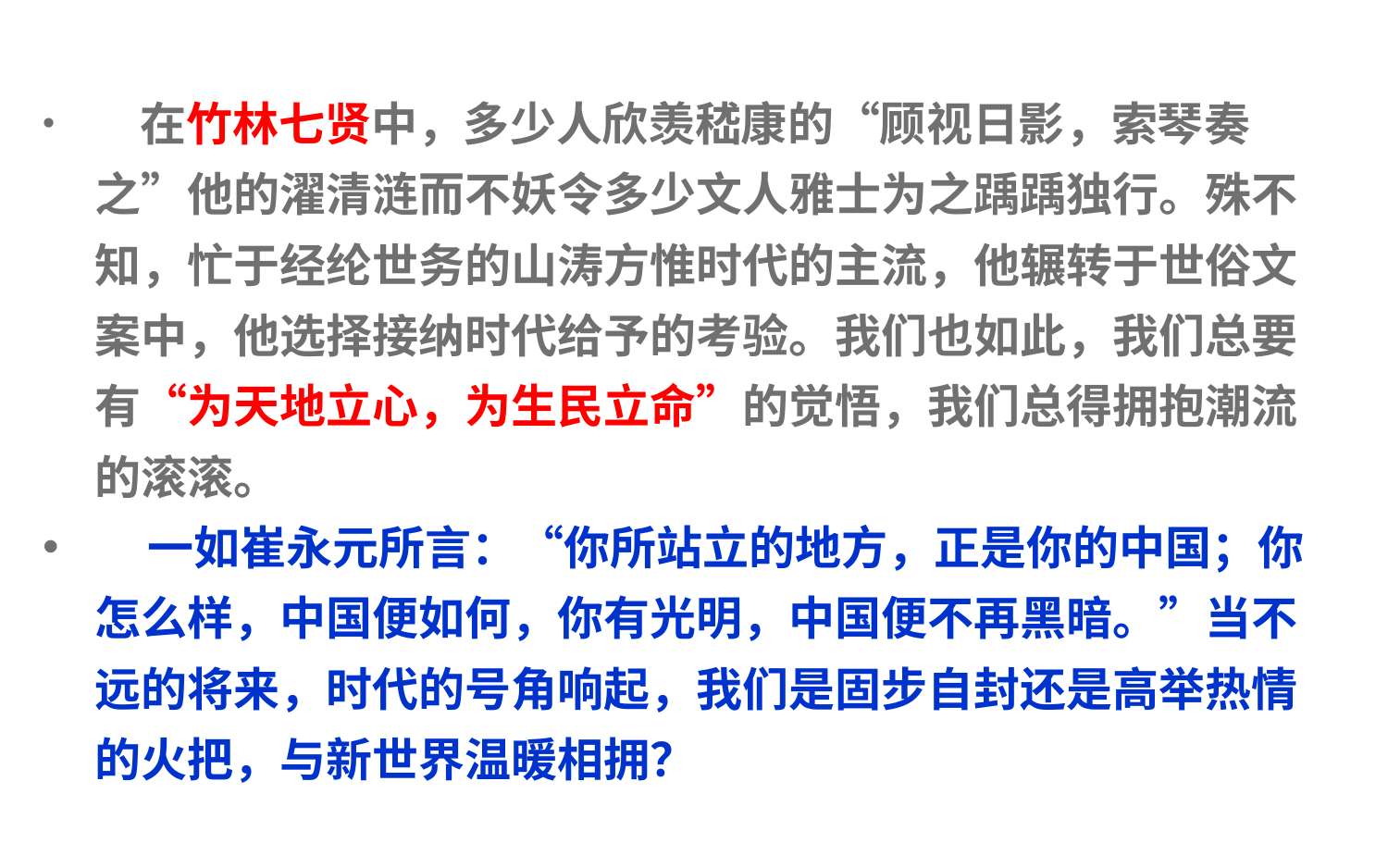

在竹林七贤中，多少人欣羡嵇康的“顾视日影，索琴奏之”他的濯清涟而不妖令多少文人雅士为之踽踽独行。殊不知，忙于经纶世务的山涛方惟时代的主流，他辗转于世俗文案中，他选择接纳时代给予的考验。我们也如此，我们总要有“为天地立心，为生民立命”的觉悟，我们总得拥抱潮流的滚滚。
    一如崔永元所言：“你所站立的地方，正是你的中国；你怎么样，中国便如何，你有光明，中国便不再黑暗。”当不远的将来，时代的号角响起，我们是固步自封还是高举热情的火把，与新世界温暖相拥？